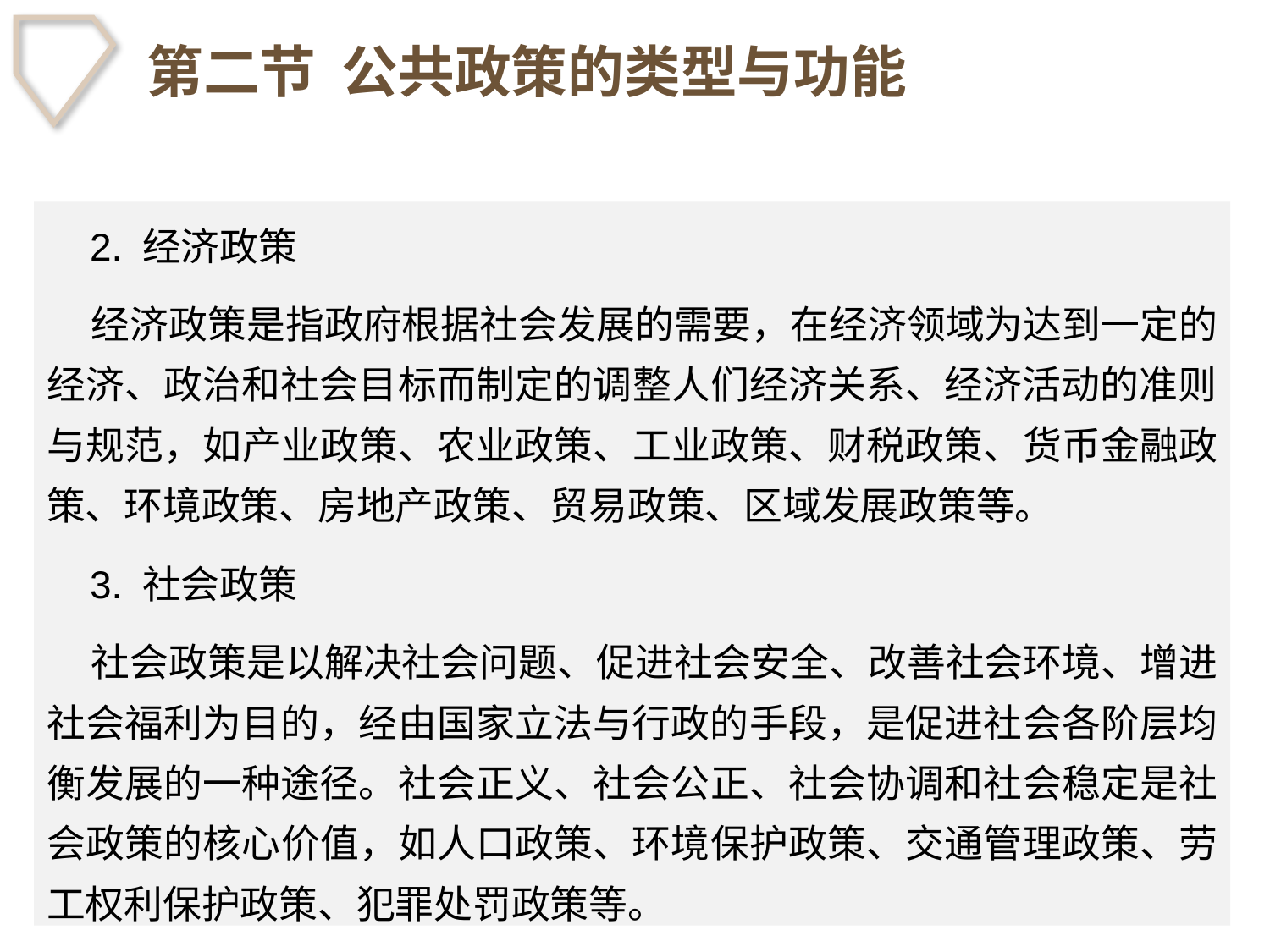

# 第二节  公共政策的类型与功能
    2. 经济政策
    经济政策是指政府根据社会发展的需要，在经济领域为达到一定的经济、政治和社会目标而制定的调整人们经济关系、经济活动的准则与规范，如产业政策、农业政策、工业政策、财税政策、货币金融政策、环境政策、房地产政策、贸易政策、区域发展政策等。
    3. 社会政策
    社会政策是以解决社会问题、促进社会安全、改善社会环境、增进社会福利为目的，经由国家立法与行政的手段，是促进社会各阶层均衡发展的一种途径。社会正义、社会公正、社会协调和社会稳定是社会政策的核心价值，如人口政策、环境保护政策、交通管理政策、劳工权利保护政策、犯罪处罚政策等。